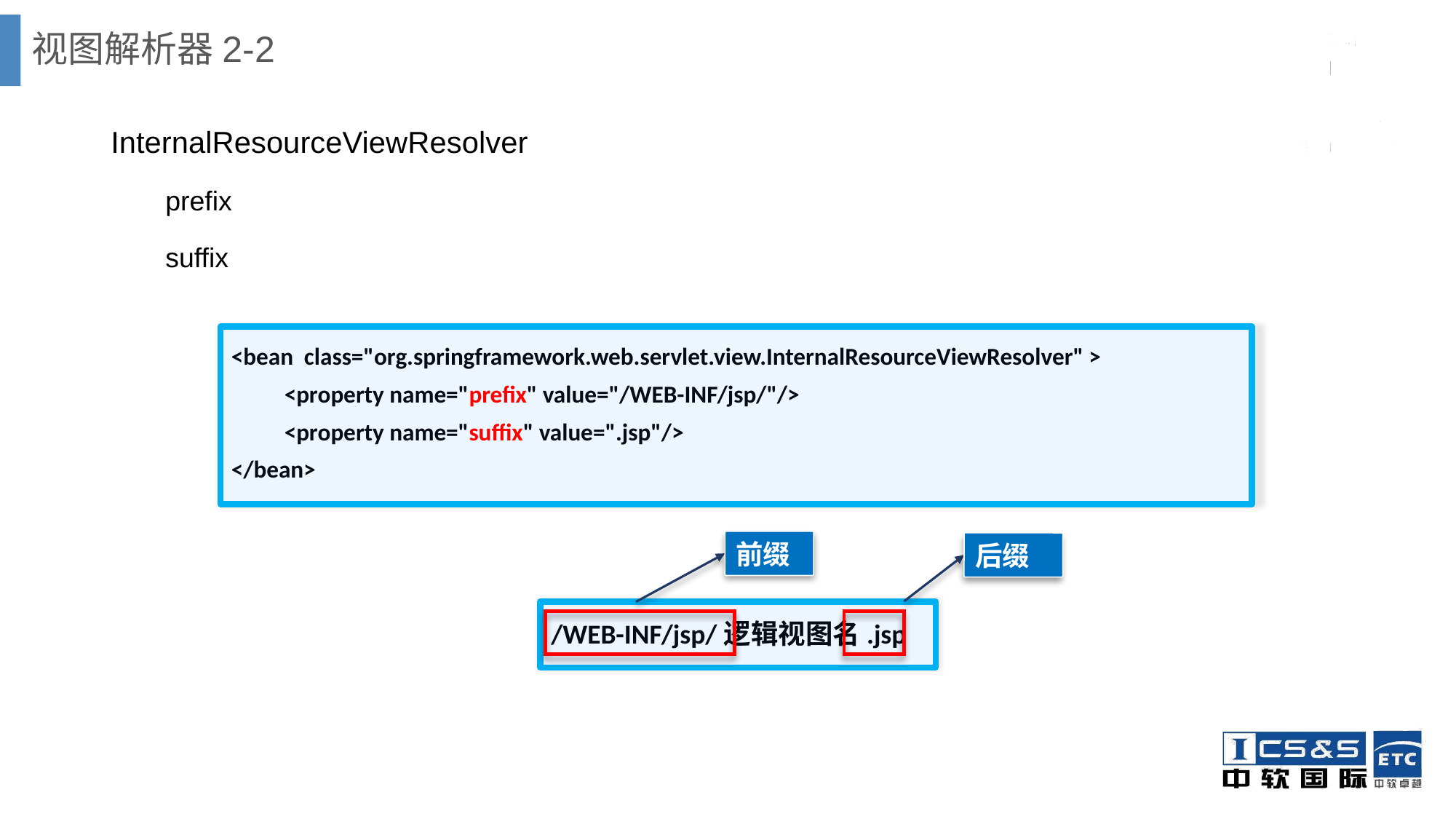

# 视图解析器2-2
InternalResourceViewResolver
prefix
suffix

<bean  class="org.springframework.web.servlet.view.InternalResourceViewResolver" >
	<property name="prefix" value="/WEB-INF/jsp/"/>
	<property name="suffix" value=".jsp"/>
</bean>

前缀
后缀
/WEB-INF/jsp/逻辑视图名.jsp